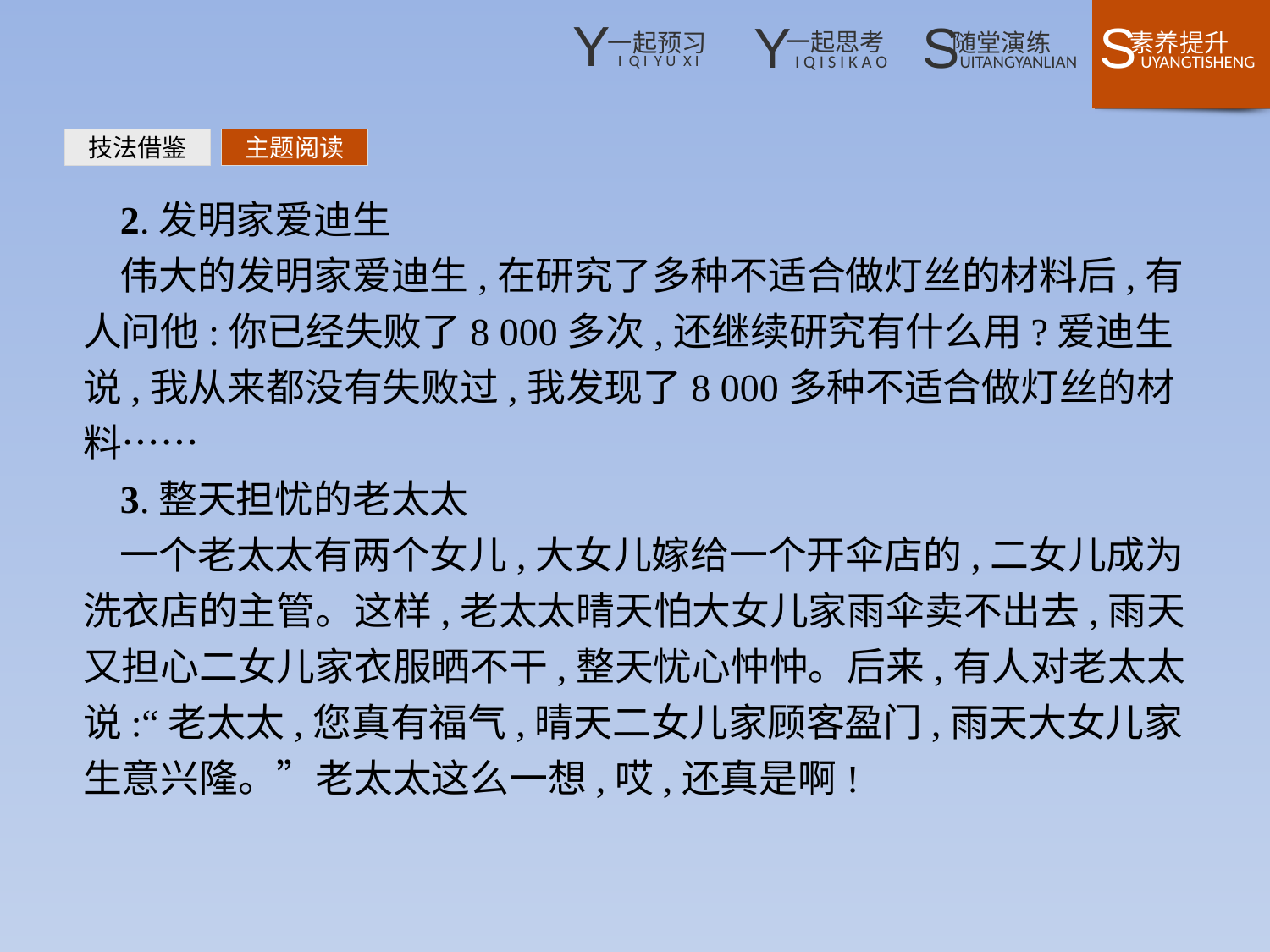

技法借鉴
主题阅读
2.发明家爱迪生
伟大的发明家爱迪生,在研究了多种不适合做灯丝的材料后,有人问他:你已经失败了8 000多次,还继续研究有什么用?爱迪生说,我从来都没有失败过,我发现了8 000多种不适合做灯丝的材料……
3.整天担忧的老太太
一个老太太有两个女儿,大女儿嫁给一个开伞店的,二女儿成为洗衣店的主管。这样,老太太晴天怕大女儿家雨伞卖不出去,雨天又担心二女儿家衣服晒不干,整天忧心忡忡。后来,有人对老太太说:“老太太,您真有福气,晴天二女儿家顾客盈门,雨天大女儿家生意兴隆。”老太太这么一想,哎,还真是啊!